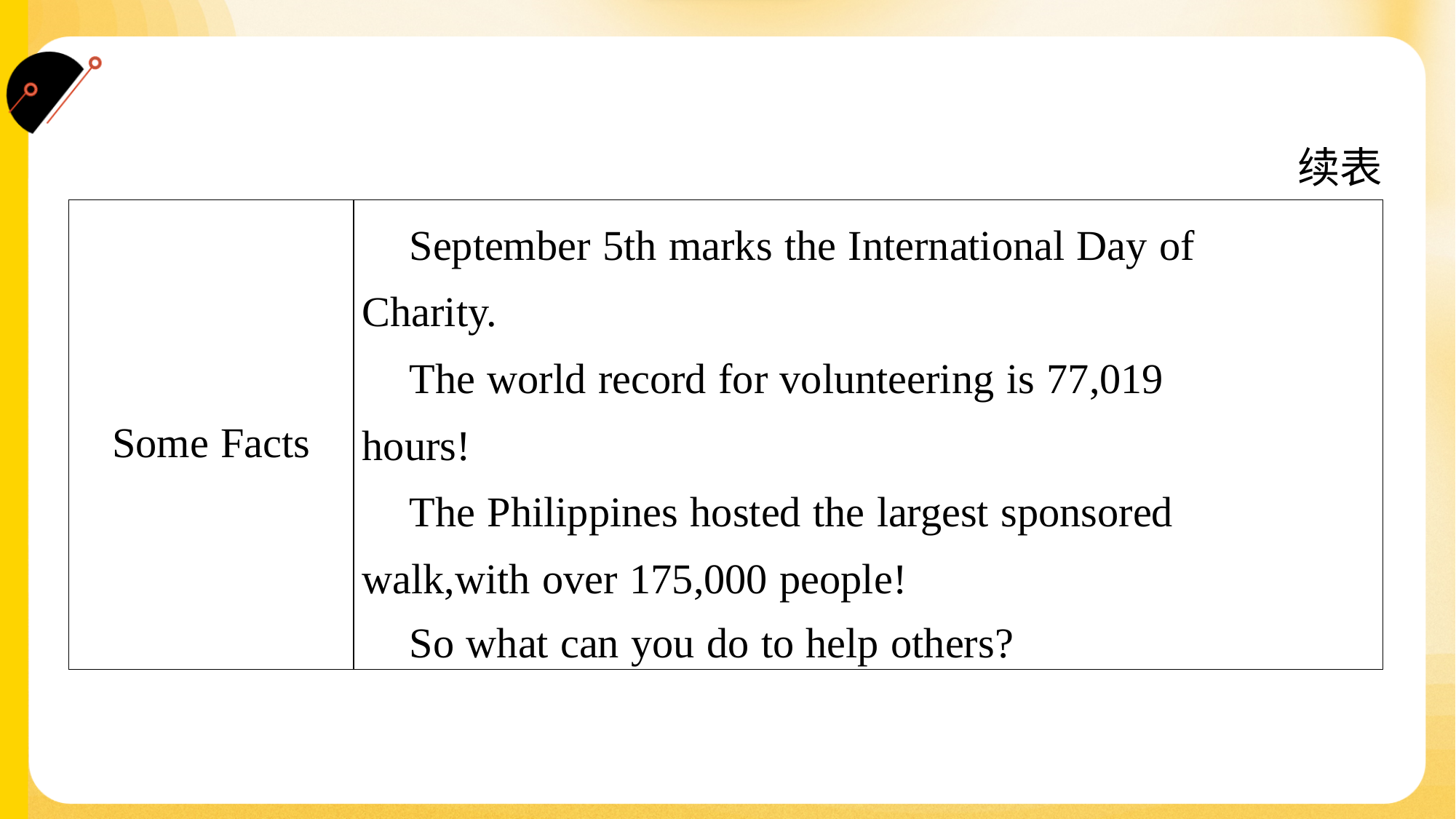

续表
| Some Facts | September 5th marks the International Day of Charity. The world record for volunteering is 77,019 hours! The Philippines hosted the largest sponsored walk,with over 175,000 people! So what can you do to help others? |
| --- | --- |